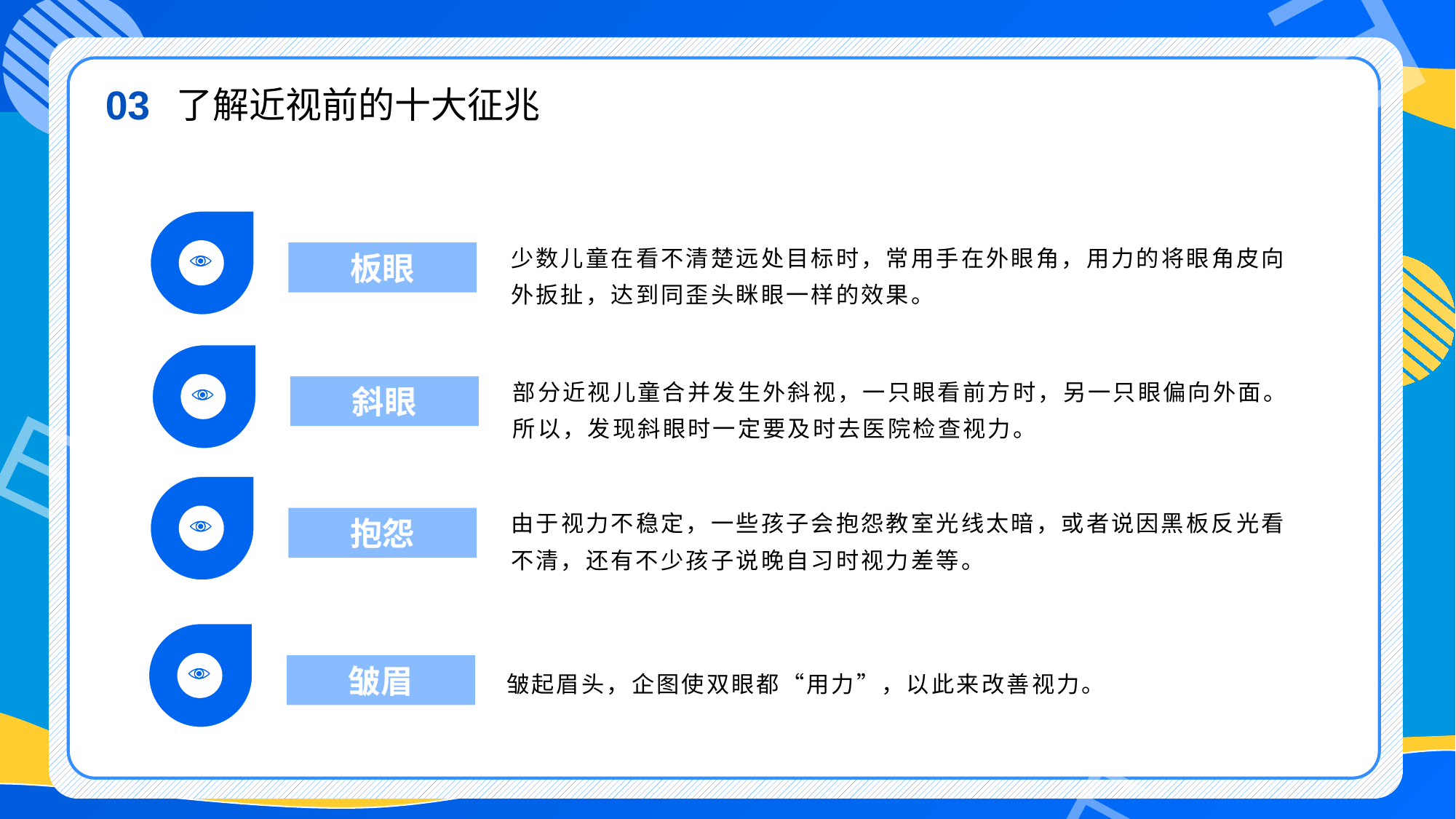

03
了解近视前的十大征兆

少数儿童在看不清楚远处目标时，常用手在外眼角，用力的将眼角皮向外扳扯，达到同歪头眯眼一样的效果。
板眼

部分近视儿童合并发生外斜视，一只眼看前方时，另一只眼偏向外面。所以，发现斜眼时一定要及时去医院检查视力。
斜眼

由于视力不稳定，一些孩子会抱怨教室光线太暗，或者说因黑板反光看不清，还有不少孩子说晚自习时视力差等。
抱怨

皱眉
皱起眉头，企图使双眼都“用力”，以此来改善视力。